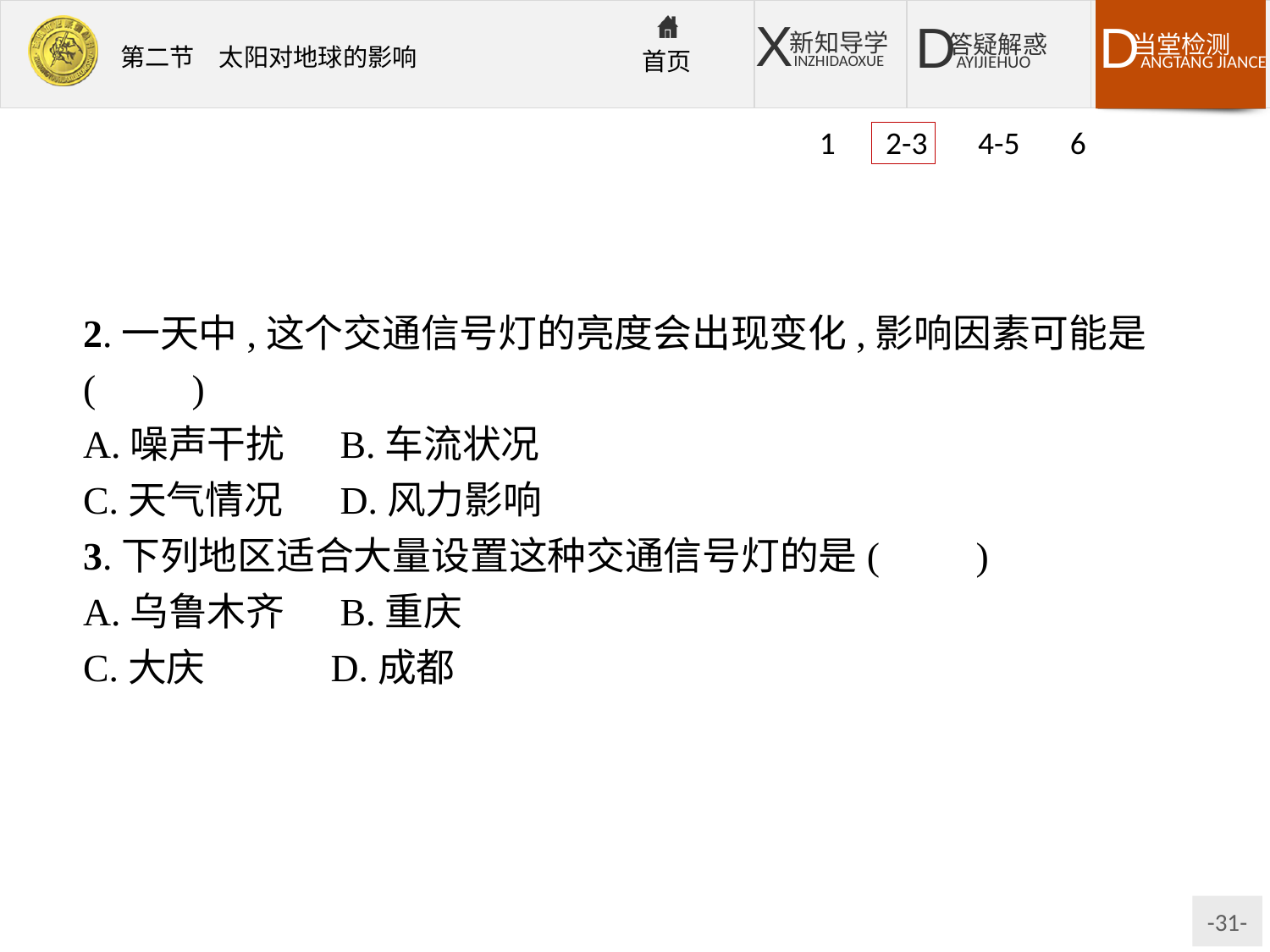

1       2-3       4-5       6

2.一天中,这个交通信号灯的亮度会出现变化,影响因素可能是(　　)
A.噪声干扰	B.车流状况
C.天气情况	D.风力影响
3.下列地区适合大量设置这种交通信号灯的是(　　)
A.乌鲁木齐	B.重庆
C.大庆	           D.成都